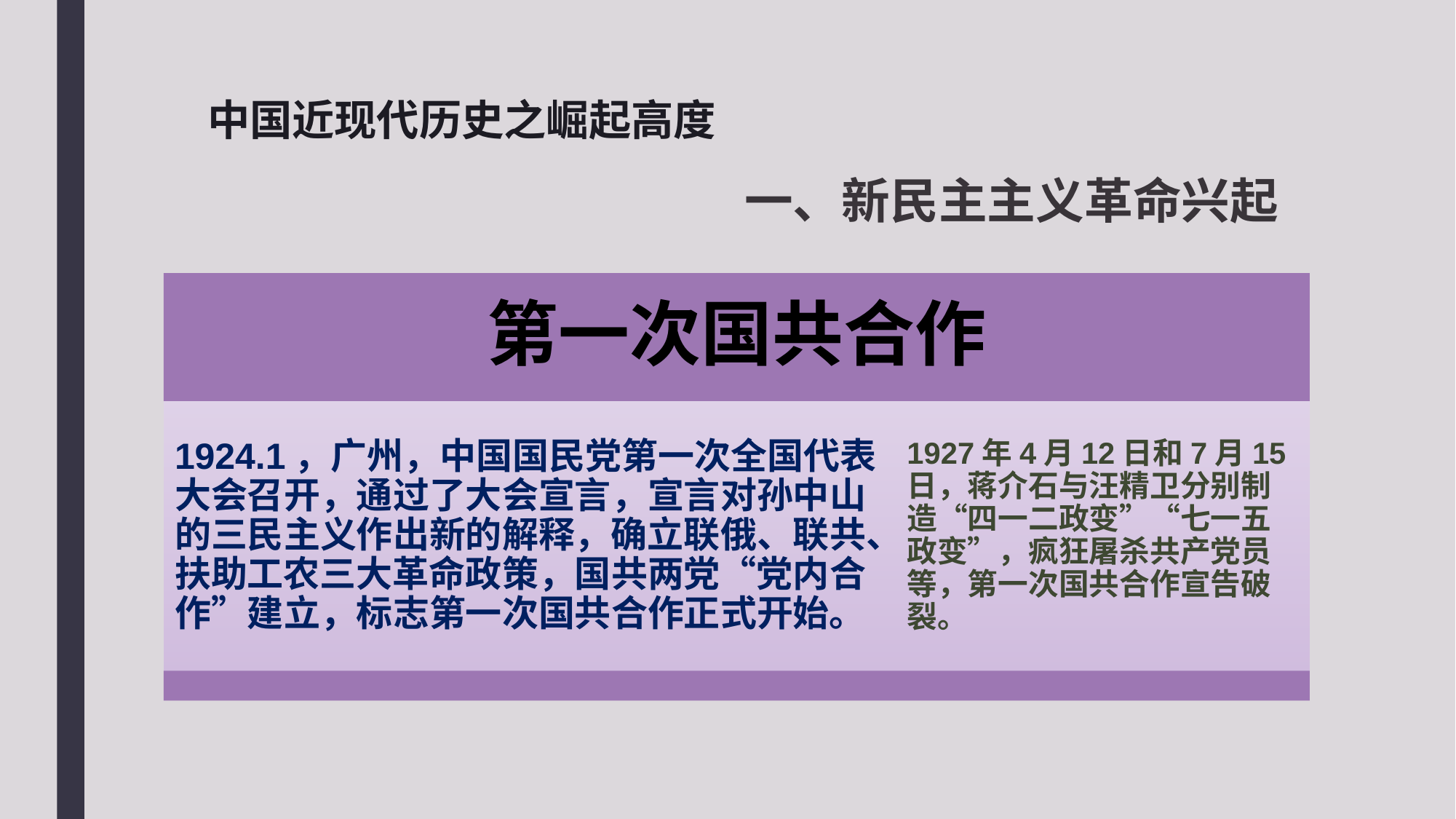

# 中国近现代历史之崛起高度
一、新民主主义革命兴起
第一次国共合作
1924.1，广州，中国国民党第一次全国代表大会召开，通过了大会宣言，宣言对孙中山的三民主义作出新的解释，确立联俄、联共、扶助工农三大革命政策，国共两党“党内合作”建立，标志第一次国共合作正式开始。
1927年4月12日和7月15日，蒋介石与汪精卫分别制造“四一二政变”“七一五政变”，疯狂屠杀共产党员等，第一次国共合作宣告破裂。